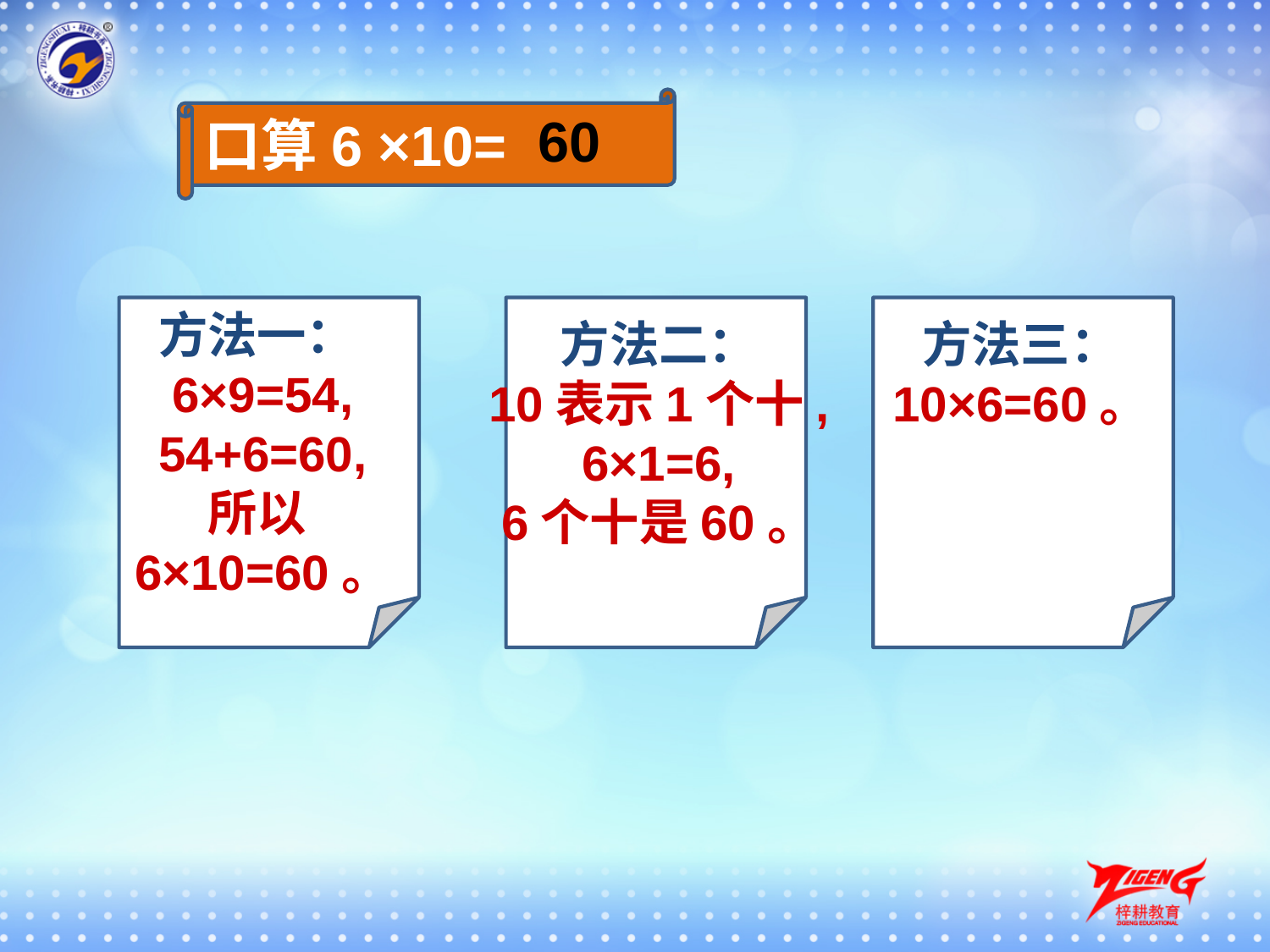

口算6 ×10=

60
方法一：6×9=54,
54+6=60,
所以6×10=60。
1:6×9=54,54+6=60,所以6×10=60。
10表示1个十,6×1=6,6个十是60。
方法二：
10表示1个十,
6×1=6,
6个十是60。
10×6=60。
方法三：
10×6=60。